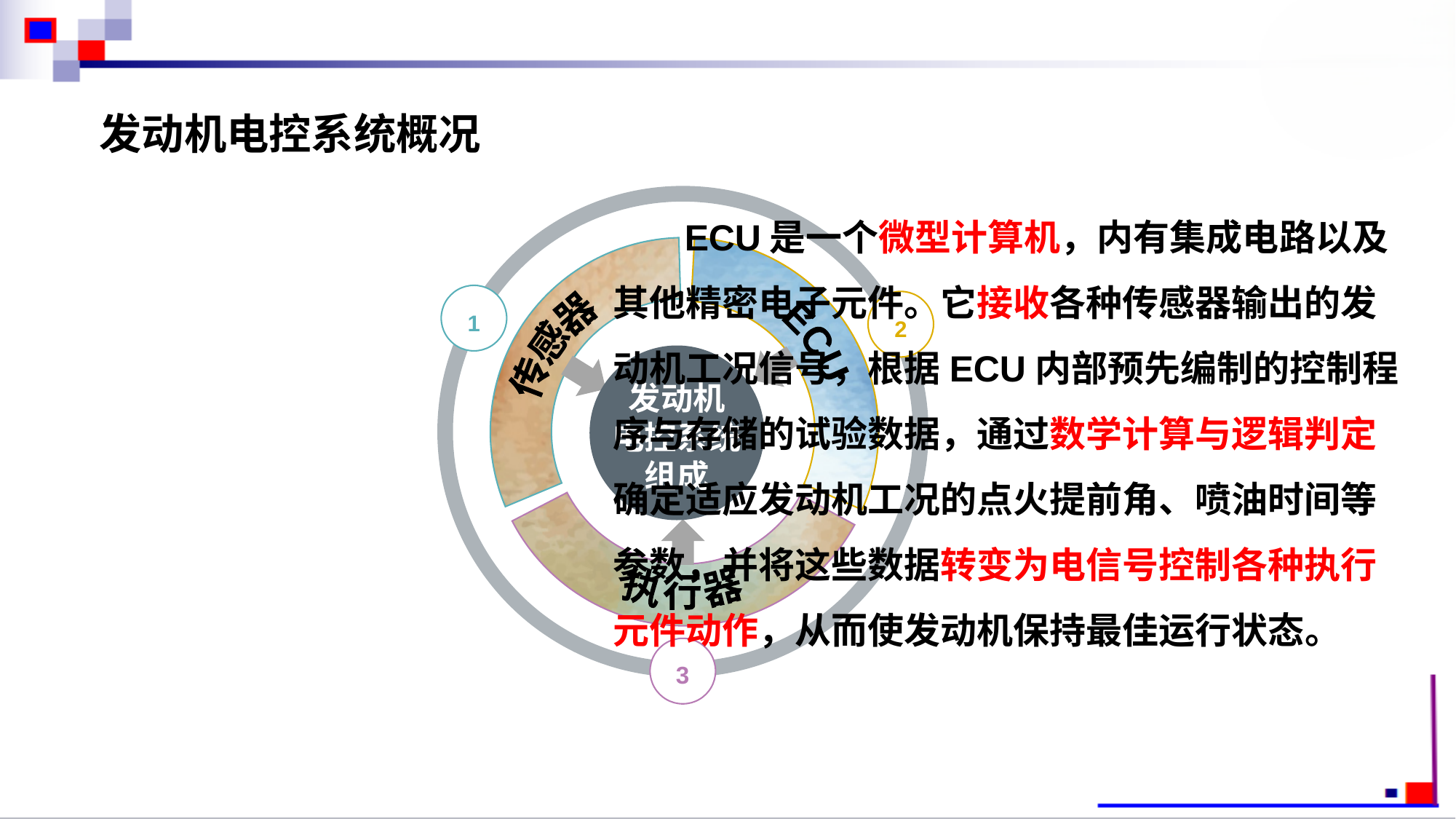

发动机电控系统概况

执行器
ECU
传感器
1
2
发动机
电控系统
组成

3

       ECU是一个微型计算机，内有集成电路以及其他精密电子元件。它接收各种传感器输出的发动机工况信号，根据ECU内部预先编制的控制程序与存储的试验数据，通过数学计算与逻辑判定确定适应发动机工况的点火提前角、喷油时间等参数，并将这些数据转变为电信号控制各种执行元件动作，从而使发动机保持最佳运行状态。